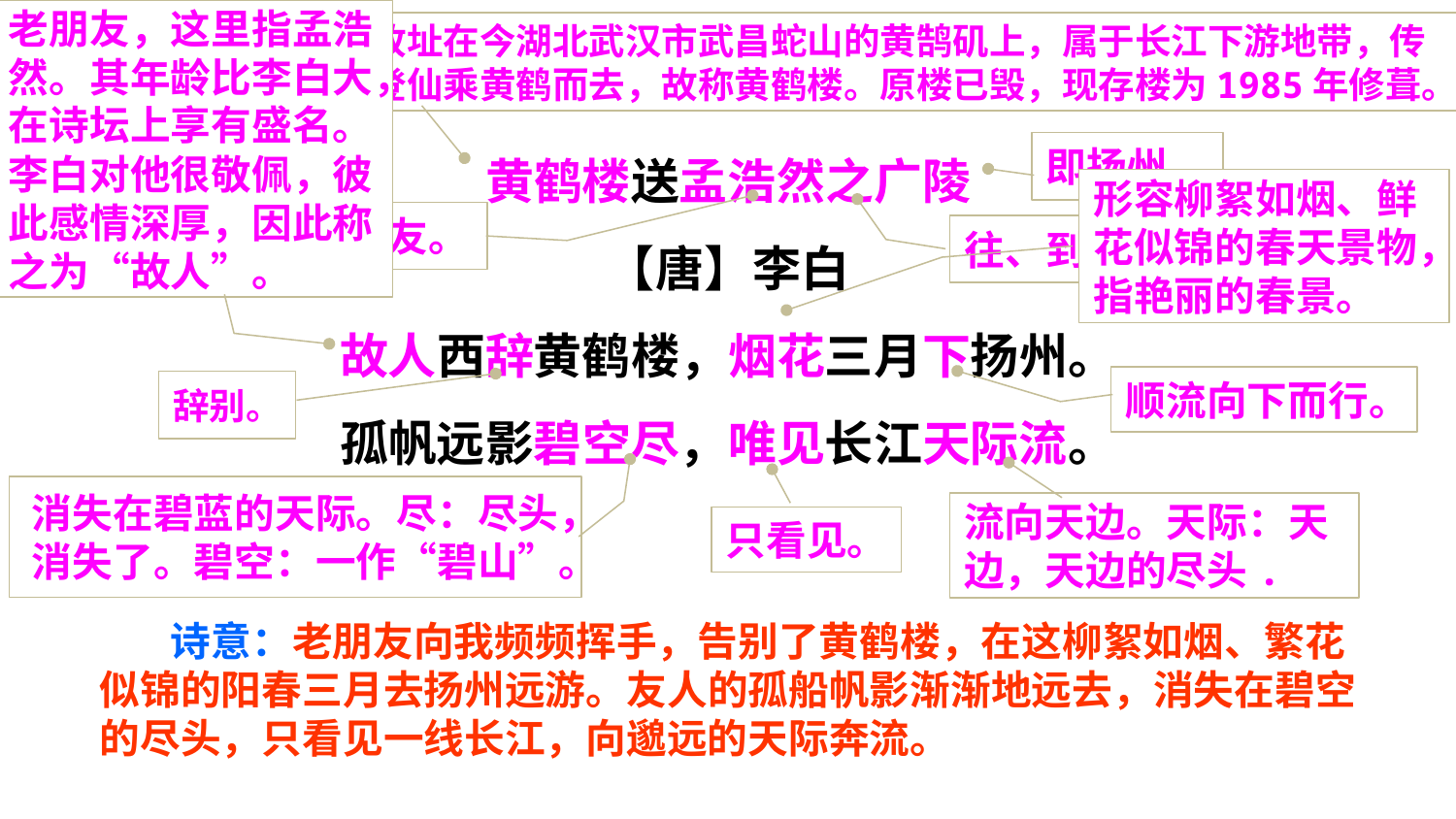

老朋友，这里指孟浩然。其年龄比李白大，在诗坛上享有盛名。李白对他很敬佩，彼此感情深厚，因此称之为“故人”。
中国著名的名胜古迹，故址在今湖北武汉市武昌蛇山的黄鹄矶上，属于长江下游地带，传说三国时期的费祎于此登仙乘黄鹤而去，故称黄鹤楼。原楼已毁，现存楼为1985年修葺。
黄鹤楼送孟浩然之广陵
【唐】李白
故人西辞黄鹤楼，烟花三月下扬州。
孤帆远影碧空尽，唯见长江天际流。
即扬州。
形容柳絮如烟、鲜花似锦的春天景物，指艳丽的春景。
李白的朋友。
往、到达。
顺流向下而行。
辞别。
消失在碧蓝的天际。尽：尽头，消失了。碧空：一作“碧山”。
流向天边。天际：天边，天边的尽头.
只看见。
诗意：老朋友向我频频挥手，告别了黄鹤楼，在这柳絮如烟、繁花似锦的阳春三月去扬州远游。友人的孤船帆影渐渐地远去，消失在碧空的尽头，只看见一线长江，向邈远的天际奔流。